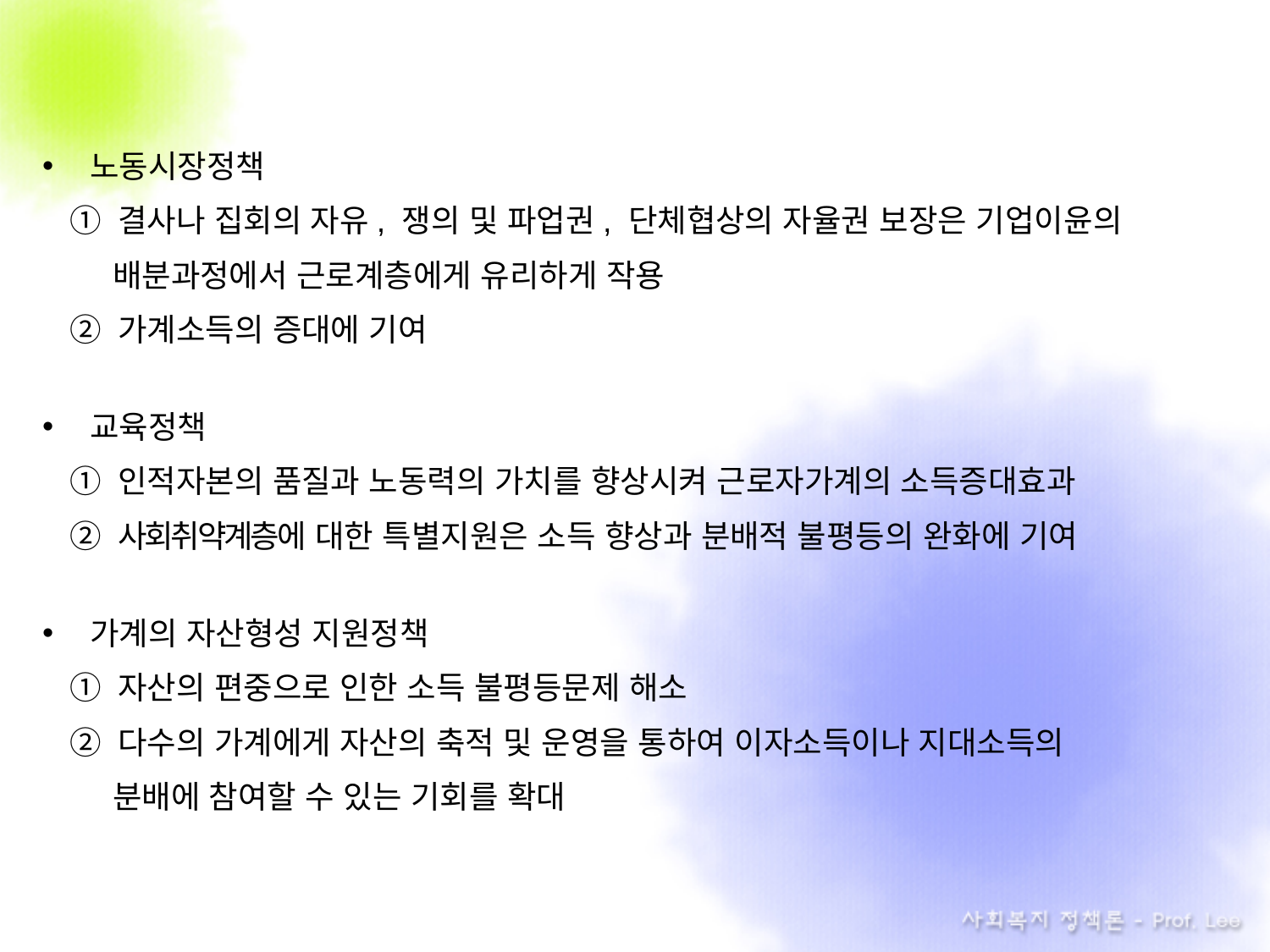

노동시장정책
① 결사나 집회의 자유, 쟁의 및 파업권, 단체협상의 자율권 보장은 기업이윤의
    배분과정에서 근로계층에게 유리하게 작용
② 가계소득의 증대에 기여

교육정책
① 인적자본의 품질과 노동력의 가치를 향상시켜 근로자가계의 소득증대효과
② 사회취약계층에 대한 특별지원은 소득 향상과 분배적 불평등의 완화에 기여

가계의 자산형성 지원정책
① 자산의 편중으로 인한 소득 불평등문제 해소
② 다수의 가계에게 자산의 축적 및 운영을 통하여 이자소득이나 지대소득의
  . 분배에 참여할 수 있는 기회를 확대